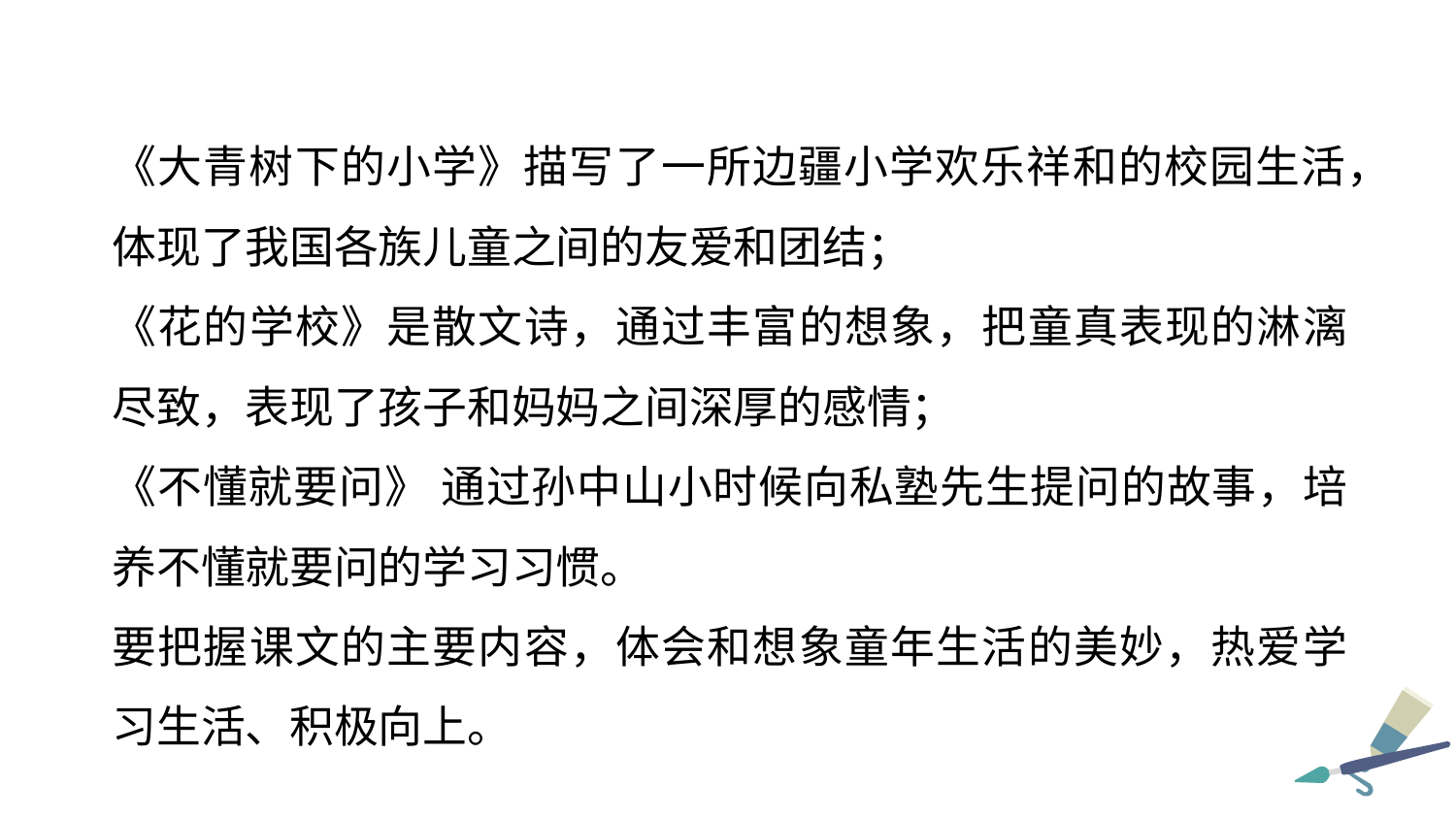

《大青树下的小学》描写了一所边疆小学欢乐祥和的校园生活，体现了我国各族儿童之间的友爱和团结；
《花的学校》是散文诗，通过丰富的想象，把童真表现的淋漓尽致，表现了孩子和妈妈之间深厚的感情；
《不懂就要问》 通过孙中山小时候向私塾先生提问的故事，培养不懂就要问的学习习惯。
要把握课文的主要内容，体会和想象童年生活的美妙，热爱学习生活、积极向上。